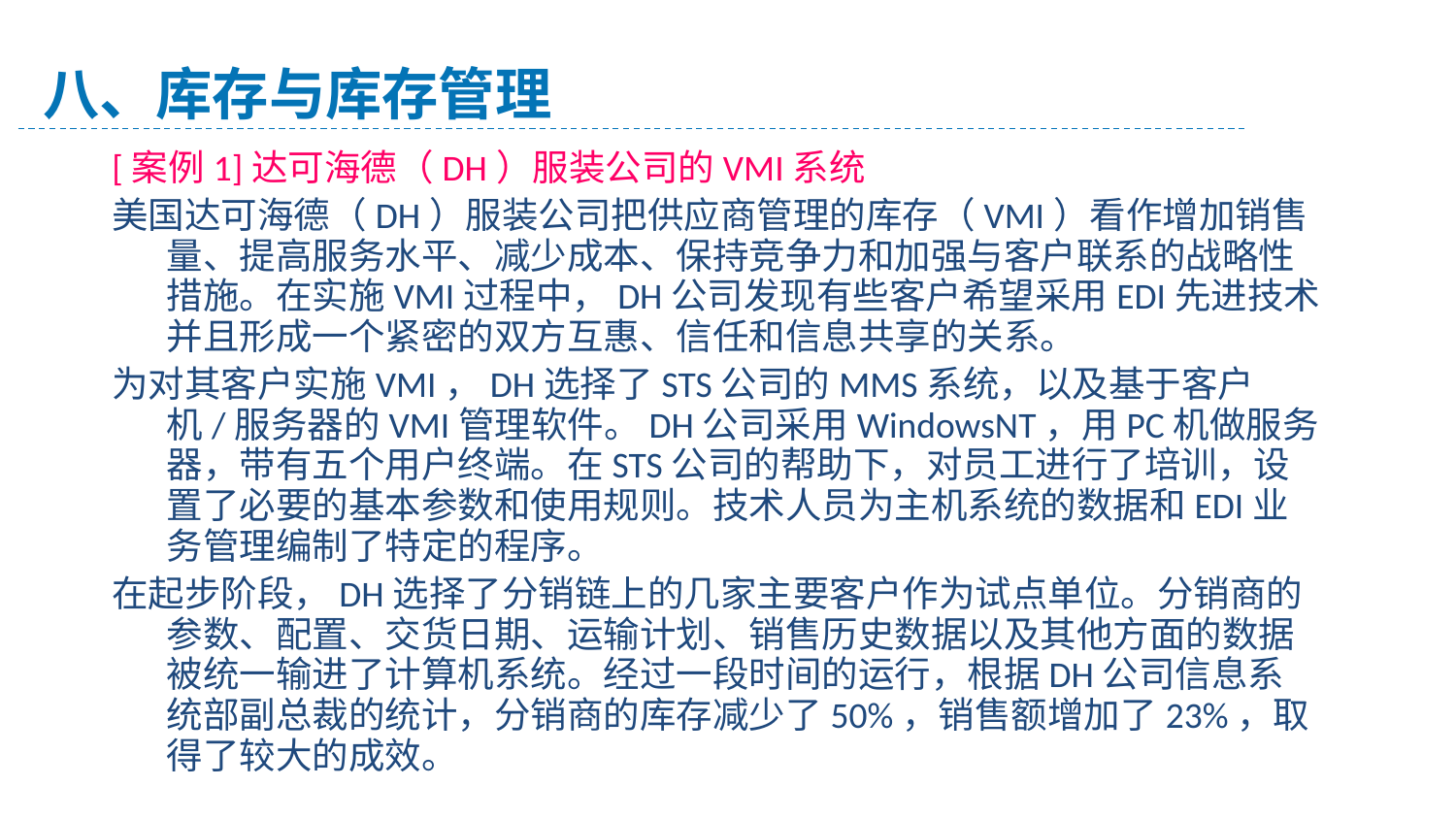

八、库存与库存管理
[案例1]达可海德（DH）服装公司的VMI系统
美国达可海德（DH）服装公司把供应商管理的库存（VMI）看作增加销售量、提高服务水平、减少成本、保持竞争力和加强与客户联系的战略性措施。在实施VMI过程中，DH公司发现有些客户希望采用EDI先进技术并且形成一个紧密的双方互惠、信任和信息共享的关系。
为对其客户实施VMI，DH选择了STS公司的MMS系统，以及基于客户机/服务器的VMI管理软件。DH公司采用WindowsNT，用PC机做服务器，带有五个用户终端。在STS公司的帮助下，对员工进行了培训，设置了必要的基本参数和使用规则。技术人员为主机系统的数据和EDI业务管理编制了特定的程序。
在起步阶段，DH选择了分销链上的几家主要客户作为试点单位。分销商的参数、配置、交货日期、运输计划、销售历史数据以及其他方面的数据被统一输进了计算机系统。经过一段时间的运行，根据DH公司信息系统部副总裁的统计，分销商的库存减少了50%，销售额增加了23%，取得了较大的成效。